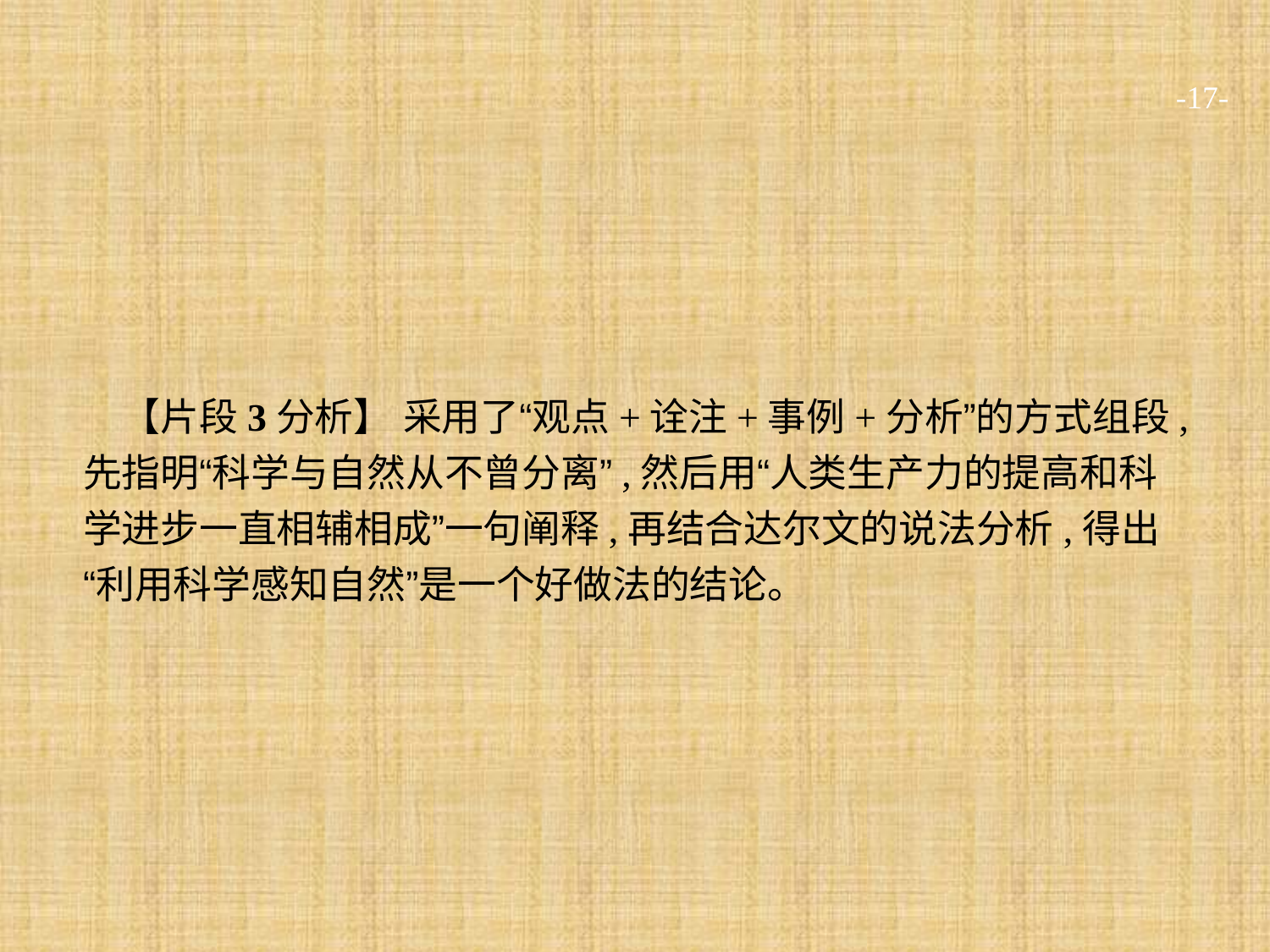

-17-
【片段3分析】 采用了“观点+诠注+事例+分析”的方式组段,先指明“科学与自然从不曾分离”,然后用“人类生产力的提高和科学进步一直相辅相成”一句阐释,再结合达尔文的说法分析,得出“利用科学感知自然”是一个好做法的结论。